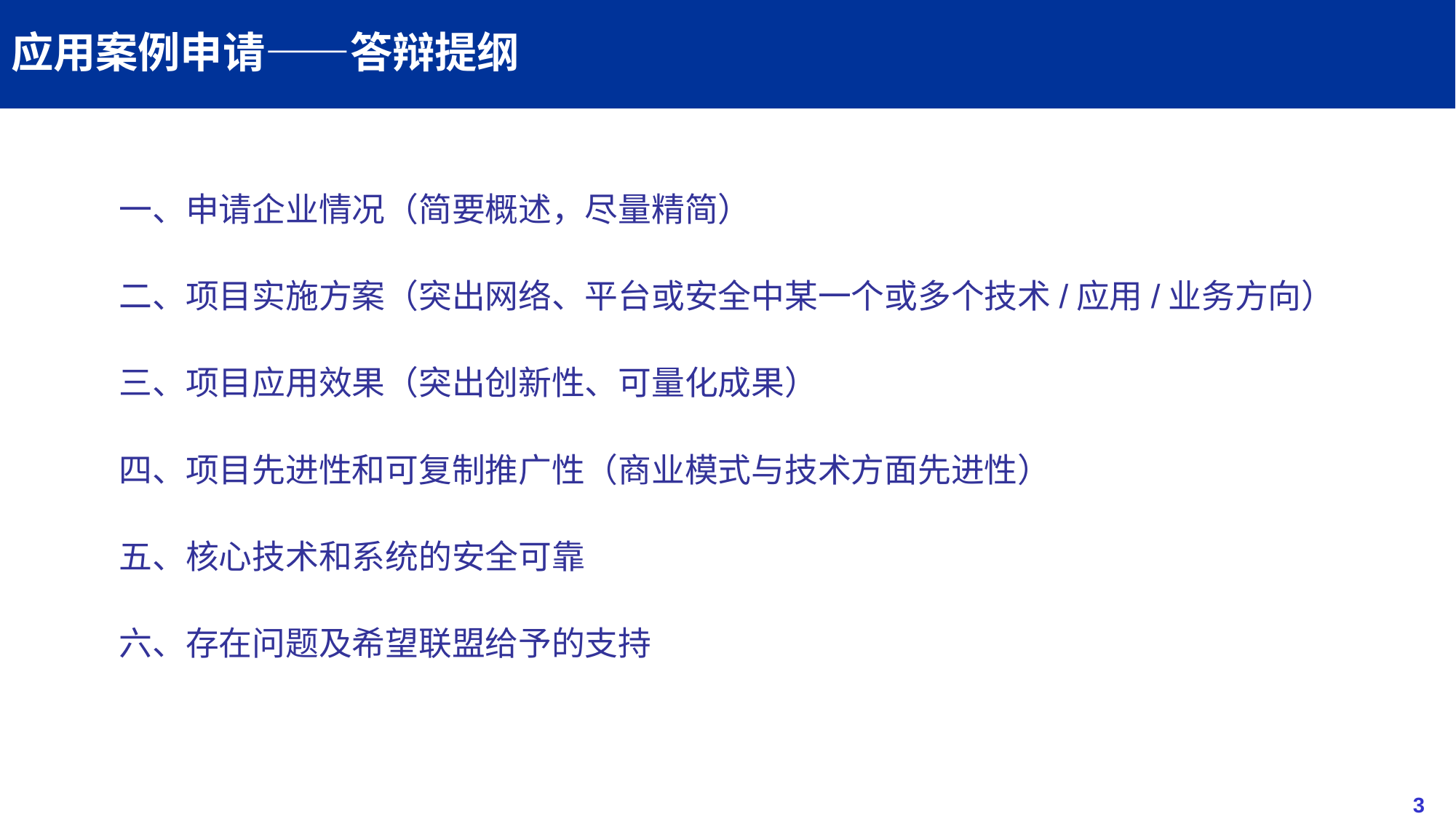

# 应用案例申请——答辩提纲
一、申请企业情况（简要概述，尽量精简）
二、项目实施方案（突出网络、平台或安全中某一个或多个技术/应用/业务方向）
三、项目应用效果（突出创新性、可量化成果）
四、项目先进性和可复制推广性（商业模式与技术方面先进性）
五、核心技术和系统的安全可靠
六、存在问题及希望联盟给予的支持